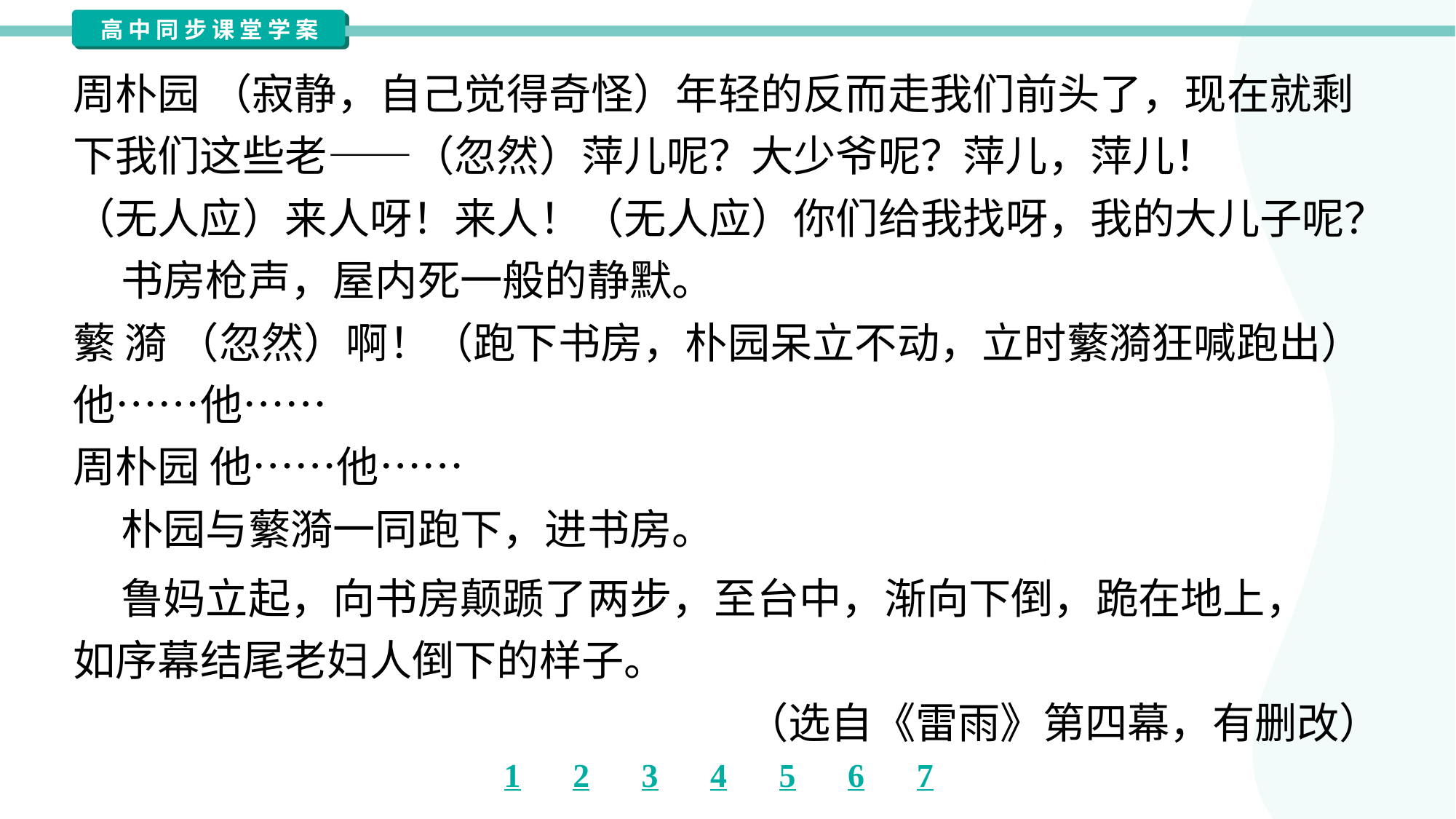

周朴园 （寂静，自己觉得奇怪）年轻的反而走我们前头了，现在就剩
下我们这些老——（忽然）萍儿呢？大少爷呢？萍儿，萍儿！
（无人应）来人呀！来人！（无人应）你们给我找呀，我的大儿子呢？
    书房枪声，屋内死一般的静默。
蘩 漪 （忽然）啊！（跑下书房，朴园呆立不动，立时蘩漪狂喊跑出）
他……他……
周朴园 他……他……
    朴园与蘩漪一同跑下，进书房。
    鲁妈立起，向书房颠踬了两步，至台中，渐向下倒，跪在地上，
如序幕结尾老妇人倒下的样子。
（选自《雷雨》第四幕，有删改）